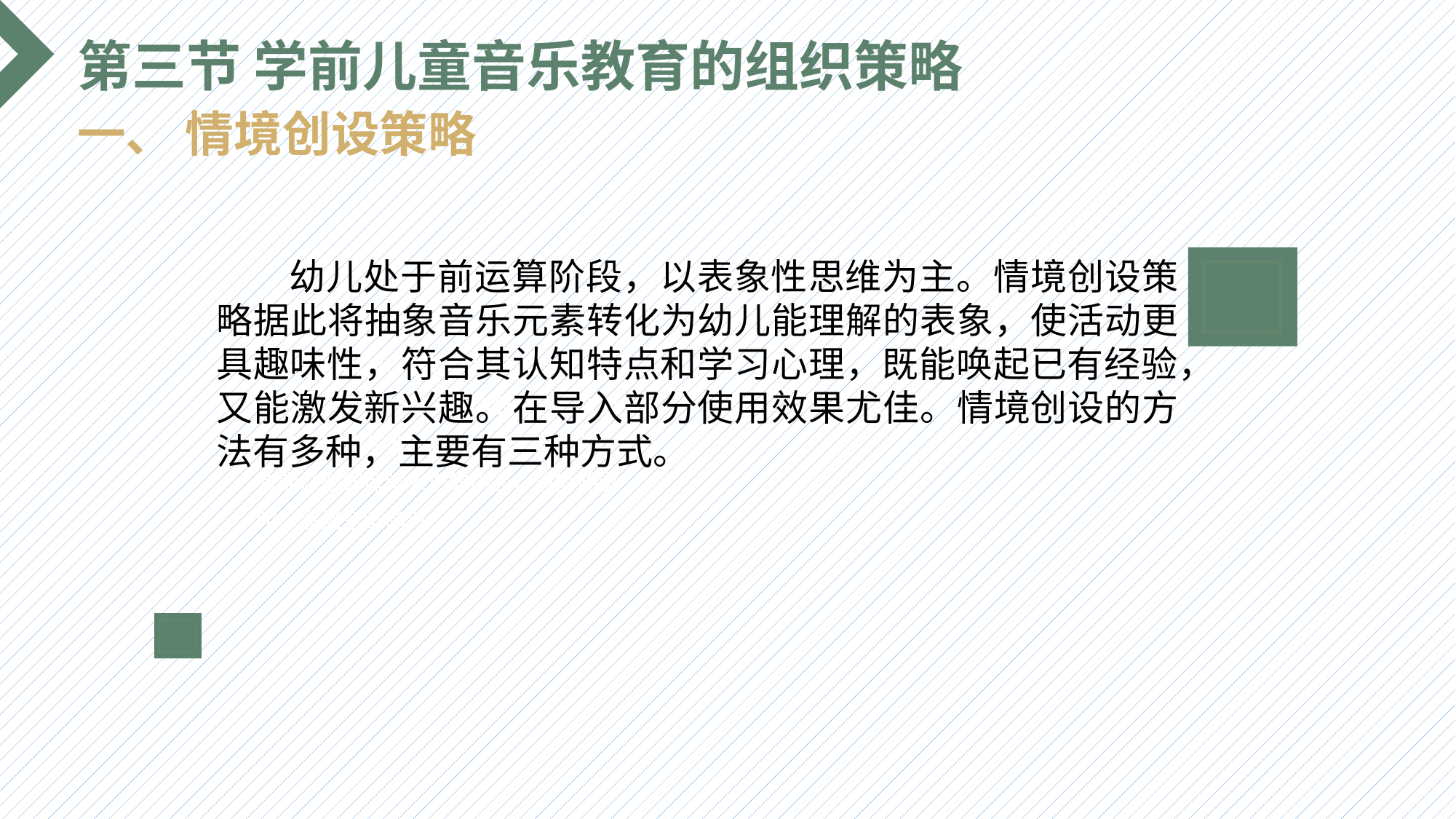

第三节 学前儿童音乐教育的组织策略
一、 情境创设策略

 幼儿处于前运算阶段，以表象性思维为主。情境创设策略据此将抽象音乐元素转化为幼儿能理解的表象，使活动更具趣味性，符合其认知特点和学习心理，既能唤起已有经验，又能激发新兴趣。在导入部分使用效果尤佳。情境创设的方法有多种，主要有三种方式。

选题背景
输入您的内容，请简要说明，言简意赅即可输入您的内容，请简要说明，言简意赅即可输入您的内容，请简要说明，言简意赅即可输入您的内容，请简要说明，言简意赅即可